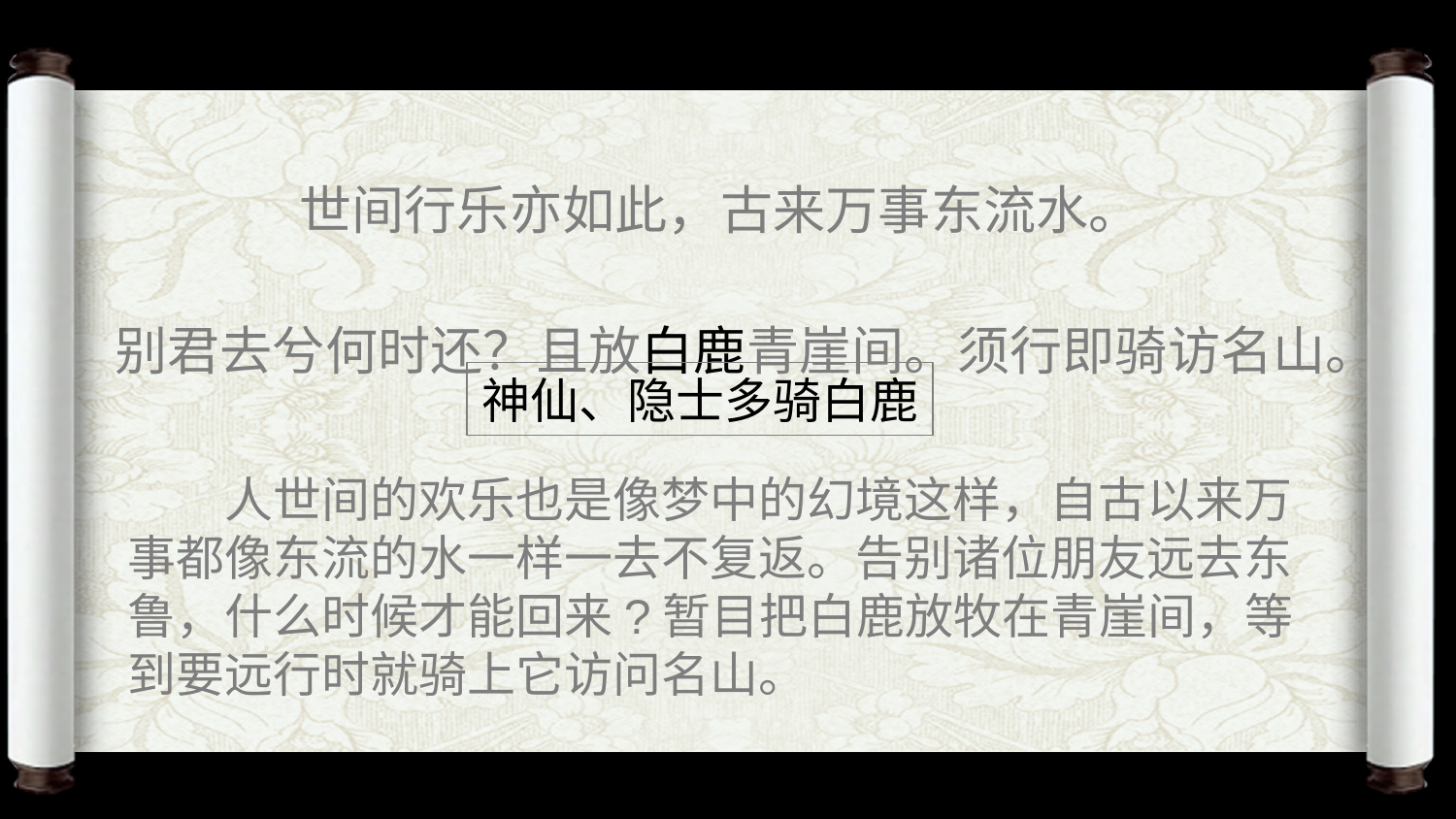

世间行乐亦如此，古来万事东流水。
别君去兮何时还？且放白鹿青崖间。须行即骑访名山。
神仙、隐士多骑白鹿
人世间的欢乐也是像梦中的幻境这样，自古以来万事都像东流的水一样一去不复返。告别诸位朋友远去东鲁，什么时候才能回来?暂目把白鹿放牧在青崖间，等到要远行时就骑上它访问名山。